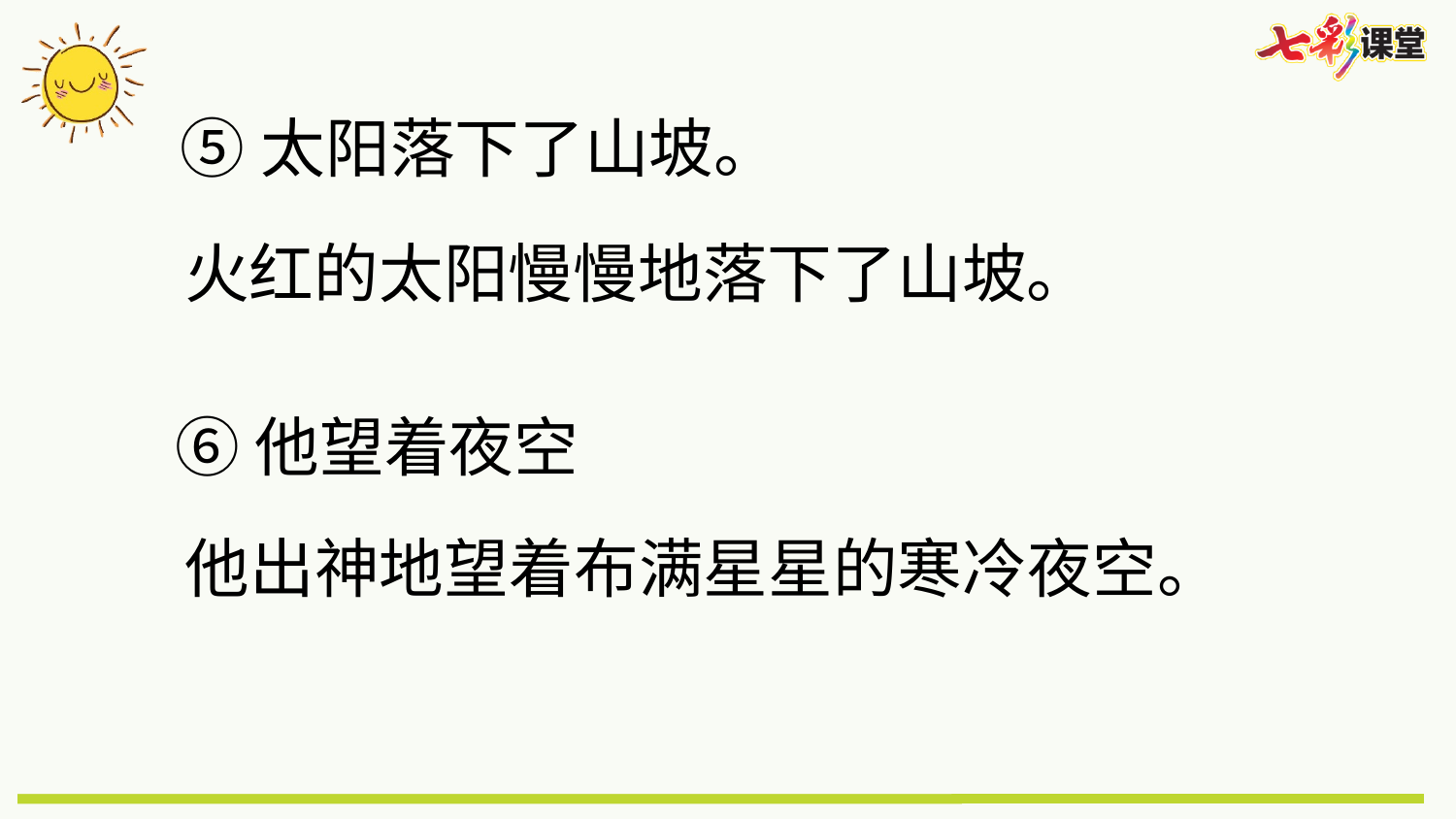

⑤太阳落下了山坡。
火红的太阳慢慢地落下了山坡。
⑥他望着夜空
他出神地望着布满星星的寒冷夜空。